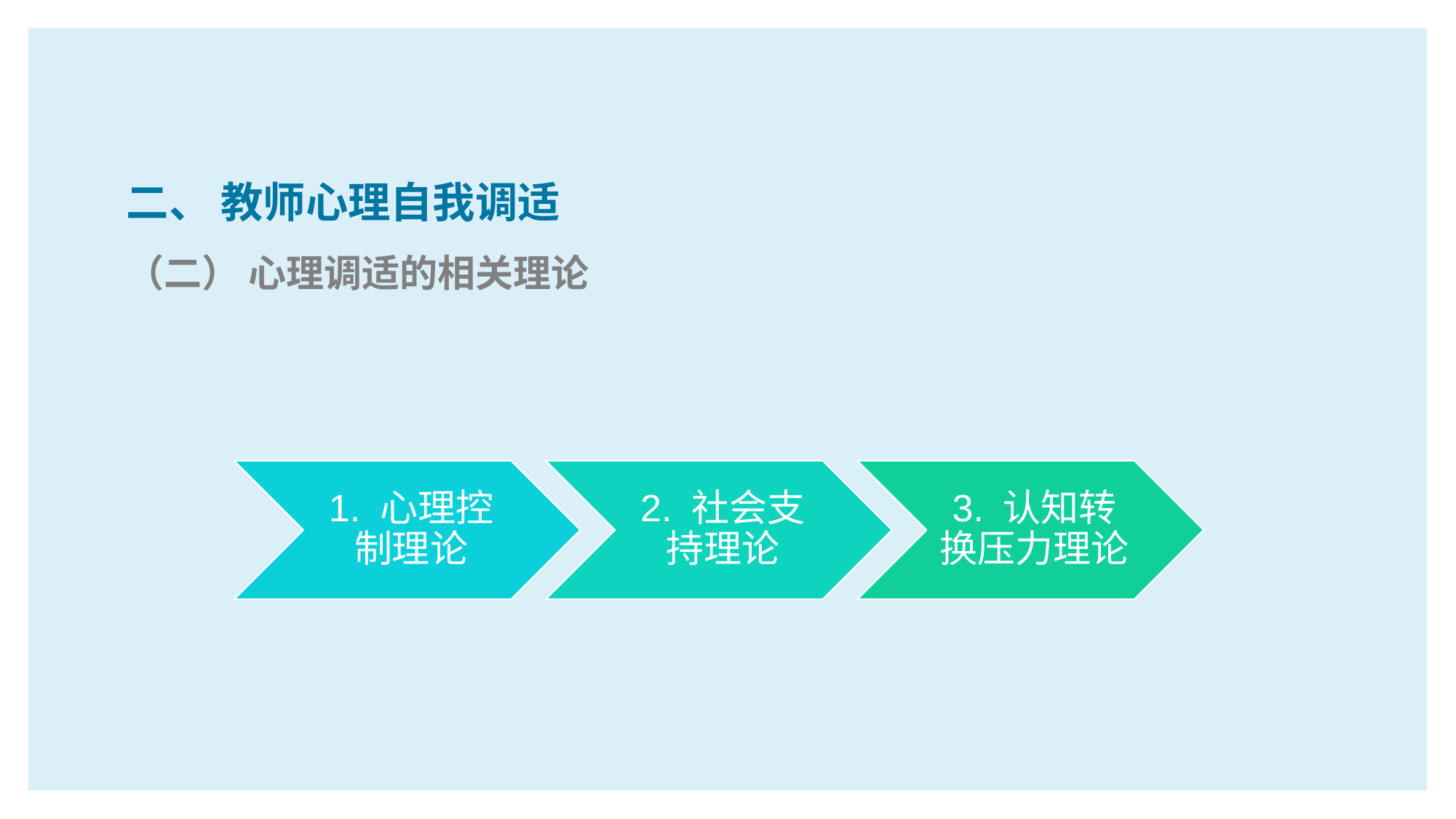

二、 教师心理自我调适
（二） 心理调适的相关理论

1. 心理控制理论
2. 社会支持理论
3. 认知转换压力理论